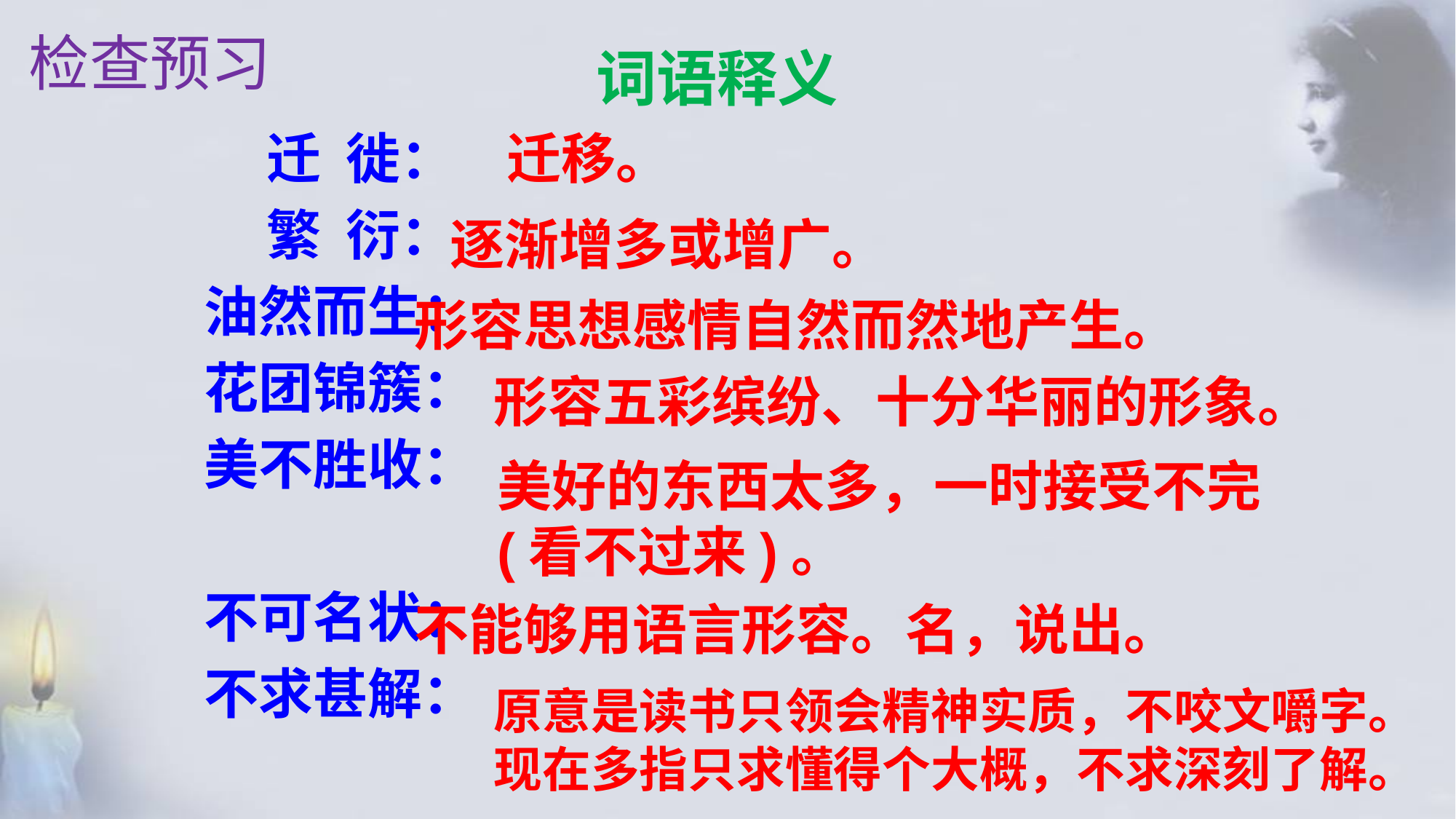

检查预习
词语释义
迁移。
# 迁  徙：
    繁  衍：
油然而生：
花团锦簇：
美不胜收：

不可名状：
不求甚解：
逐渐增多或增广。
形容思想感情自然而然地产生。
形容五彩缤纷、十分华丽的形象。
美好的东西太多，一时接受不完 (看不过来)。
不能够用语言形容。名，说出。
原意是读书只领会精神实质，不咬文嚼字。现在多指只求懂得个大概，不求深刻了解。